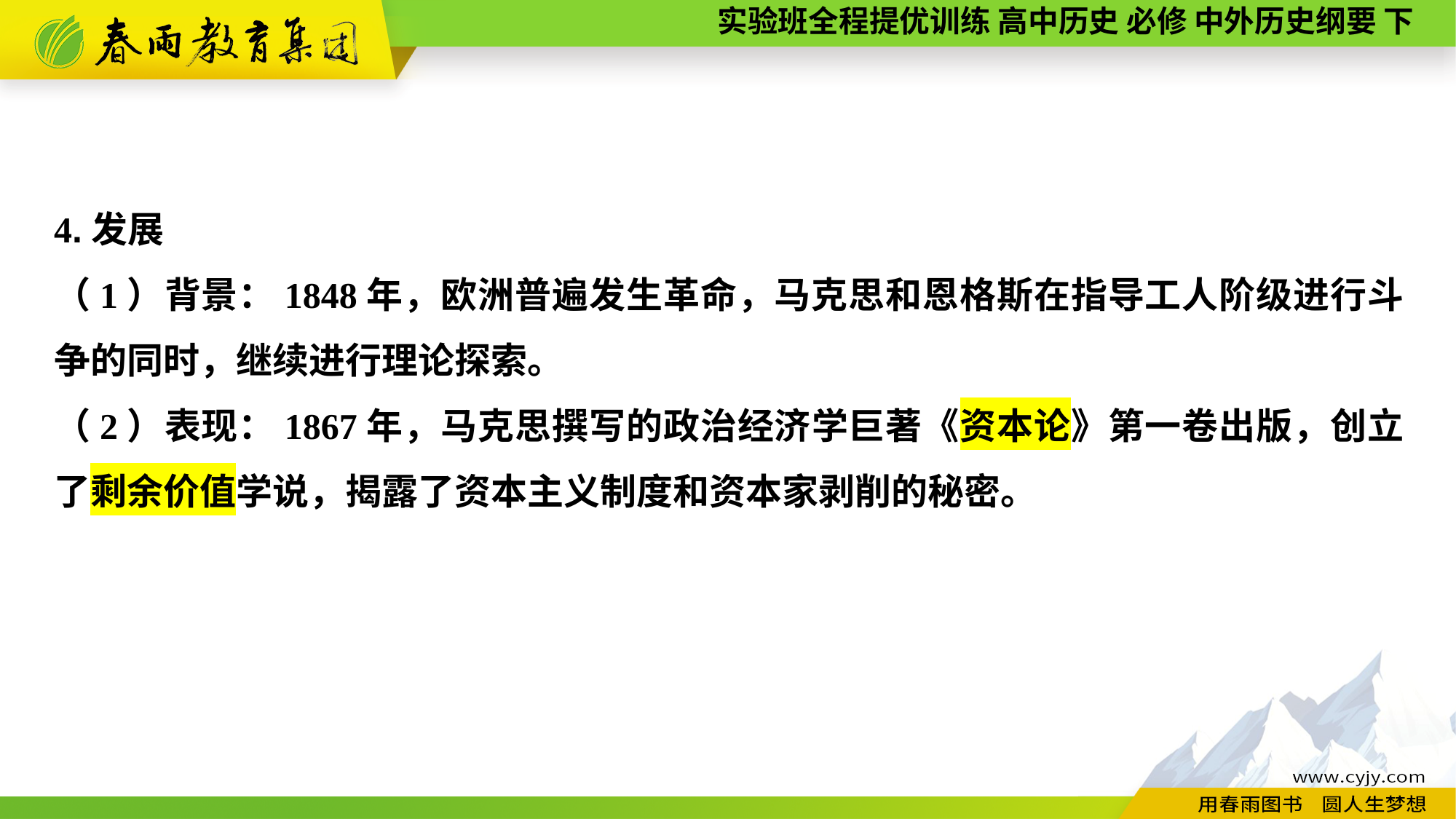

4.发展
（1）背景：1848年，欧洲普遍发生革命，马克思和恩格斯在指导工人阶级进行斗争的同时，继续进行理论探索。
（2）表现：1867年，马克思撰写的政治经济学巨著《资本论》第一卷出版，创立了剩余价值学说，揭露了资本主义制度和资本家剥削的秘密。